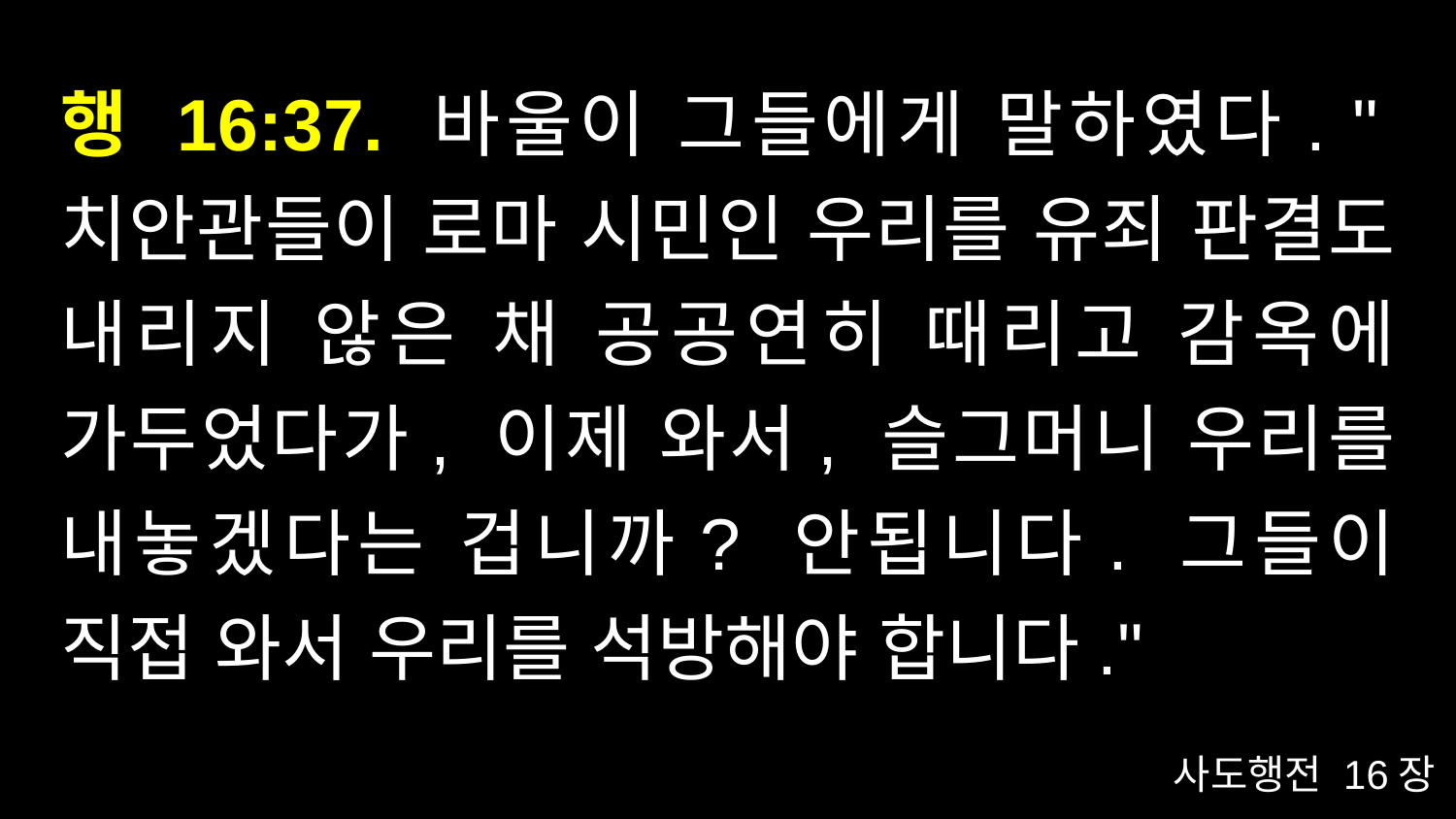

# 행 16:37. 바울이 그들에게 말하였다. "치안관들이 로마 시민인 우리를 유죄 판결도 내리지 않은 채 공공연히 때리고 감옥에 가두었다가, 이제 와서, 슬그머니 우리를 내놓겠다는 겁니까? 안됩니다. 그들이 직접 와서 우리를 석방해야 합니다."
사도행전 16장